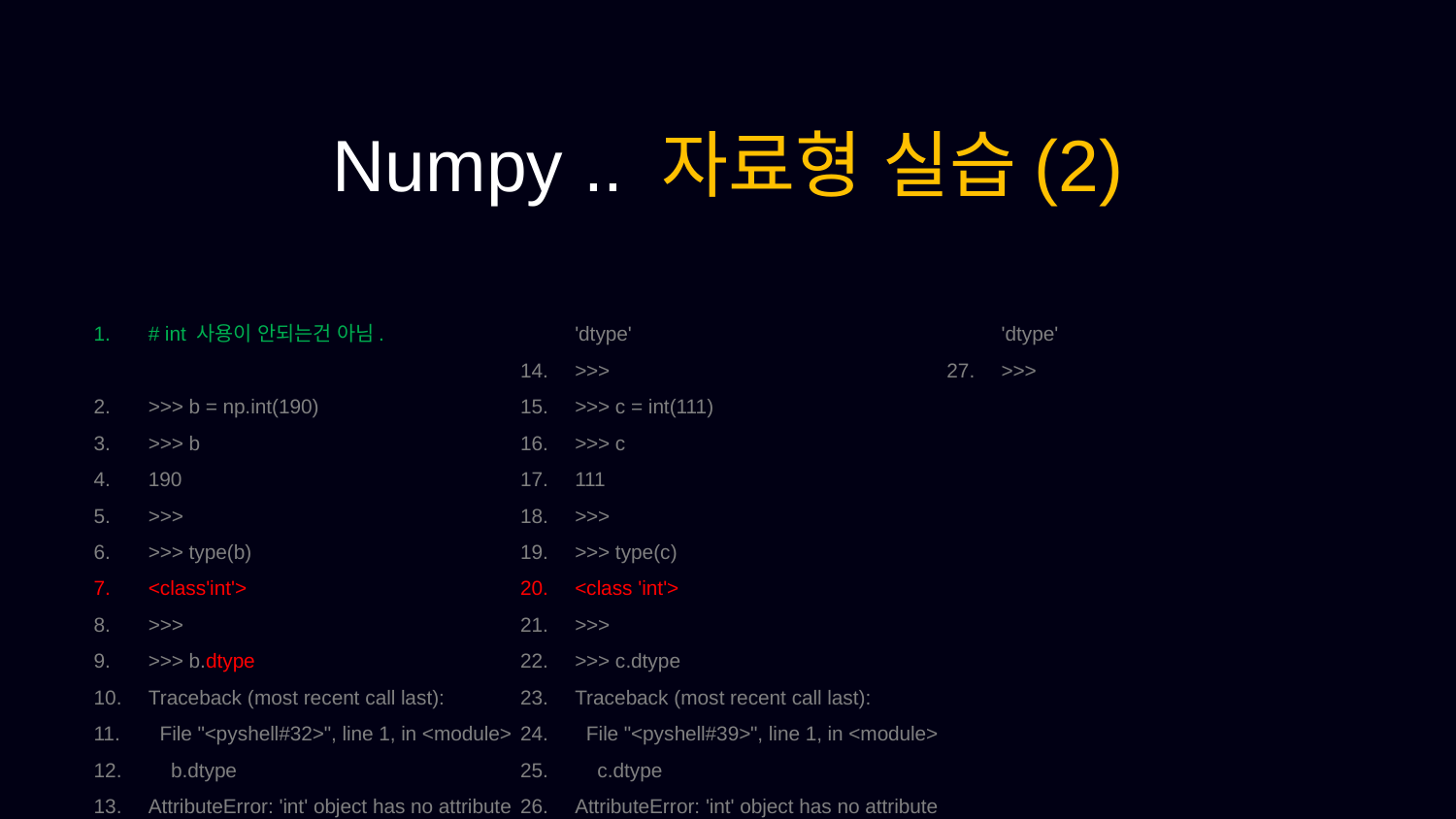

Numpy .. 자료형 실습(2)
# int 사용이 안되는건 아님.

>>> b = np.int(190)
>>> b
190
>>>
>>> type(b)
<class'int'>
>>>
>>> b.dtype
Traceback (most recent call last):
  File "<pyshell#32>", line 1, in <module>
    b.dtype
AttributeError: 'int' object has no attribute 'dtype'
>>>
>>> c = int(111)
>>> c
111
>>>
>>> type(c)
<class 'int'>
>>>
>>> c.dtype
Traceback (most recent call last):
  File "<pyshell#39>", line 1, in <module>
    c.dtype
AttributeError: 'int' object has no attribute 'dtype'
>>>